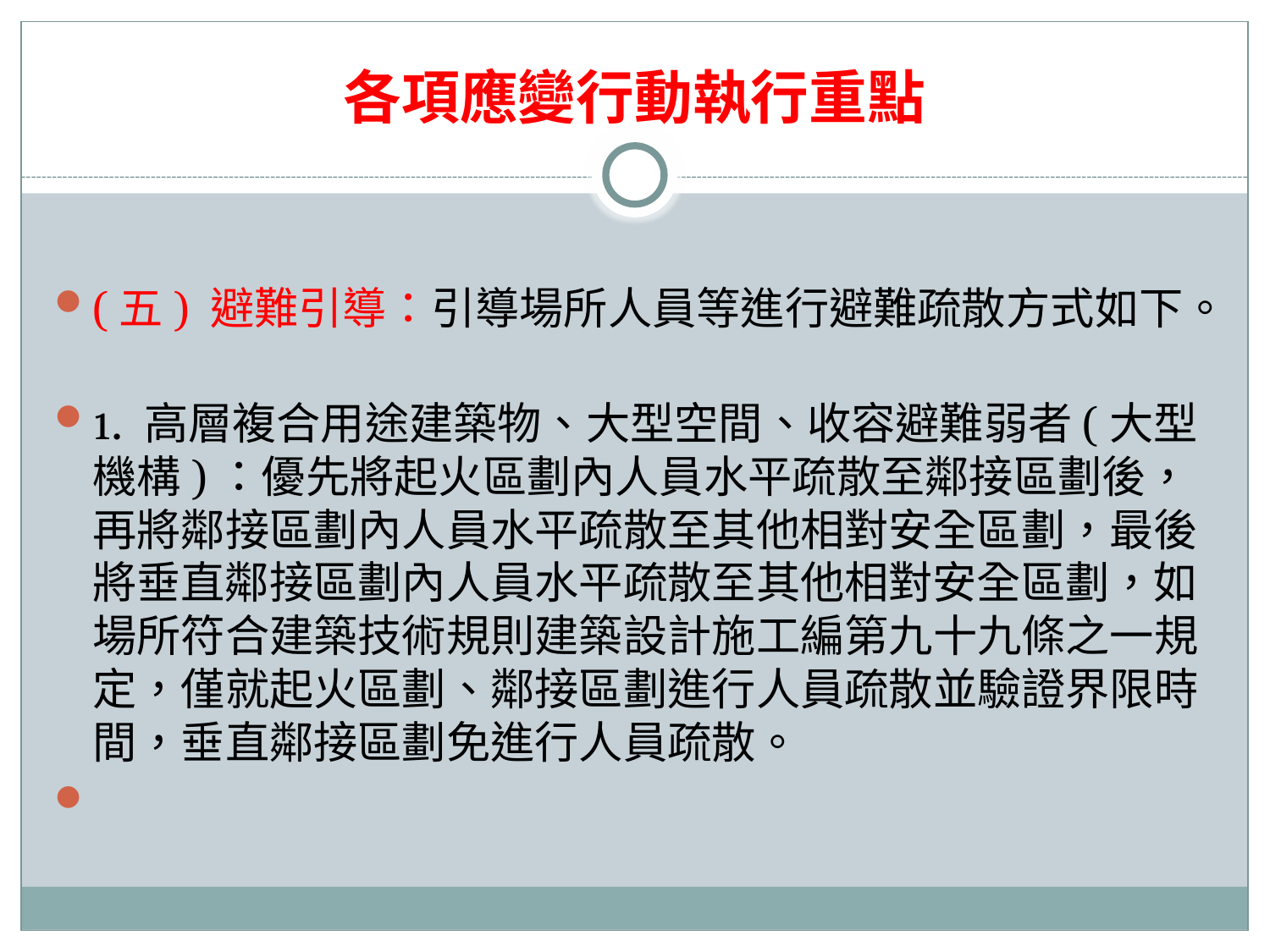

# 各項應變行動執行重點

(五) 避難引導：引導場所人員等進行避難疏散方式如下。
1. 高層複合用途建築物、大型空間、收容避難弱者(大型機構)：優先將起火區劃內人員水平疏散至鄰接區劃後，再將鄰接區劃內人員水平疏散至其他相對安全區劃，最後將垂直鄰接區劃內人員水平疏散至其他相對安全區劃，如場所符合建築技術規則建築設計施工編第九十九條之一規定，僅就起火區劃、鄰接區劃進行人員疏散並驗證界限時間，垂直鄰接區劃免進行人員疏散。